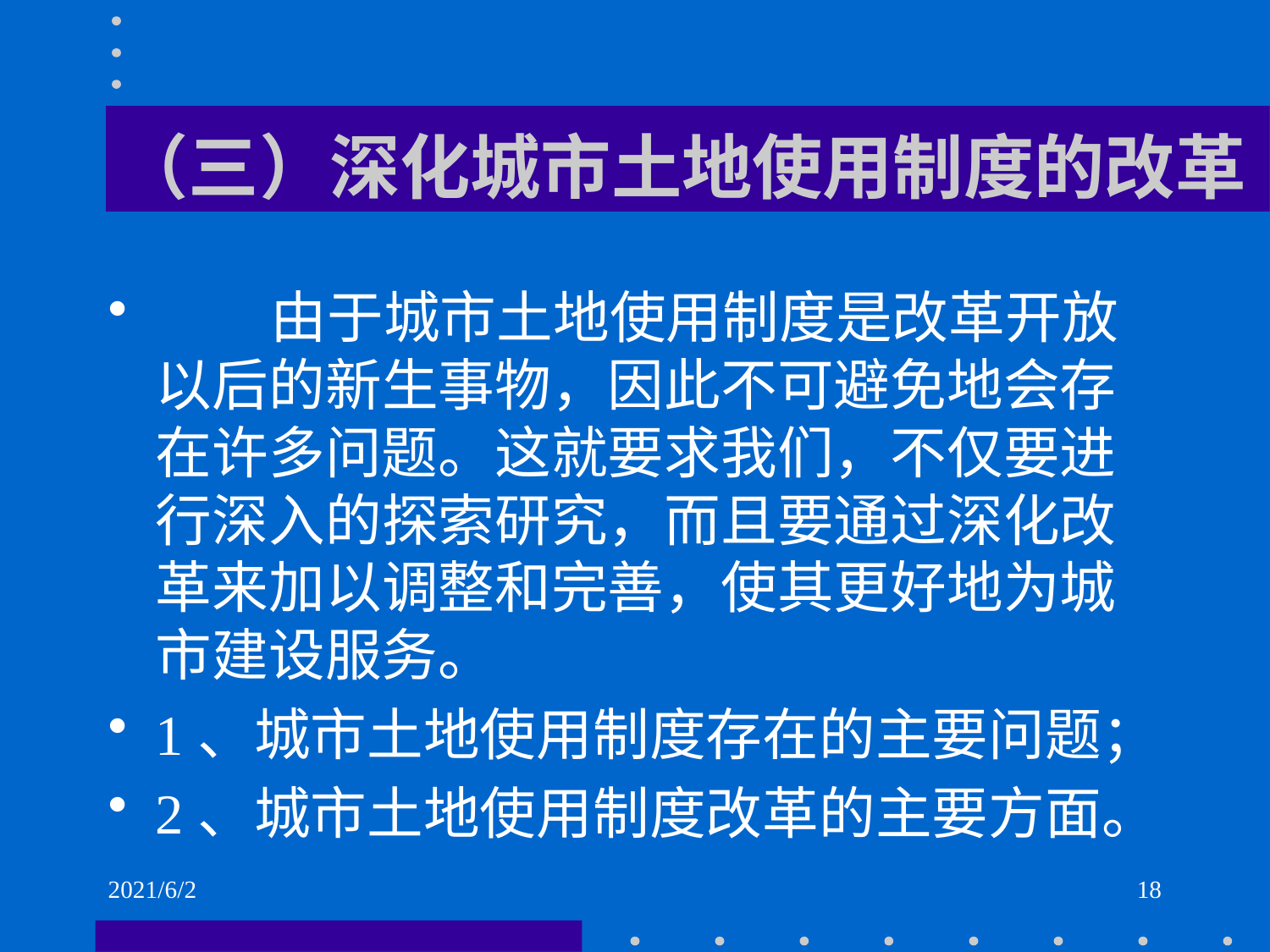

# （三）深化城市土地使用制度的改革
        由于城市土地使用制度是改革开放以后的新生事物，因此不可避免地会存在许多问题。这就要求我们，不仅要进行深入的探索研究，而且要通过深化改革来加以调整和完善，使其更好地为城市建设服务。
1、城市土地使用制度存在的主要问题；
2、城市土地使用制度改革的主要方面。

2021/6/2
18